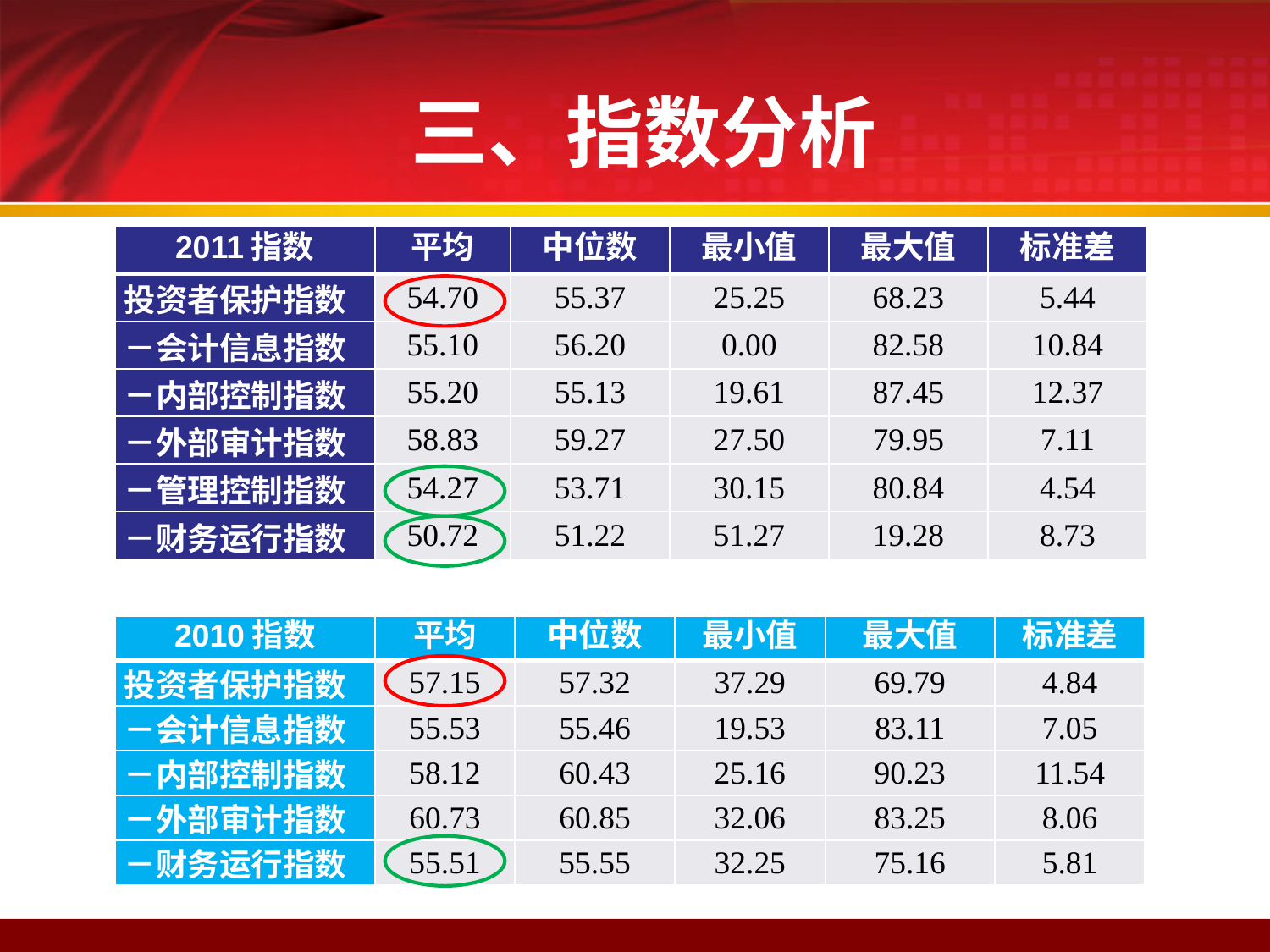

# 三、指数分析
| 2011指数 | 平均 | 中位数 | 最小值 | 最大值 | 标准差 |
| --- | --- | --- | --- | --- | --- |
| 投资者保护指数 | 54.70 | 55.37 | 25.25 | 68.23 | 5.44 |
| －会计信息指数 | 55.10 | 56.20 | 0.00 | 82.58 | 10.84 |
| －内部控制指数 | 55.20 | 55.13 | 19.61 | 87.45 | 12.37 |
| －外部审计指数 | 58.83 | 59.27 | 27.50 | 79.95 | 7.11 |
| －管理控制指数 | 54.27 | 53.71 | 30.15 | 80.84 | 4.54 |
| －财务运行指数 | 50.72 | 51.22 | 51.27 | 19.28 | 8.73 |

| 2010指数 | 平均 | 中位数 | 最小值 | 最大值 | 标准差 |
| --- | --- | --- | --- | --- | --- |
| 投资者保护指数 | 57.15 | 57.32 | 37.29 | 69.79 | 4.84 |
| －会计信息指数 | 55.53 | 55.46 | 19.53 | 83.11 | 7.05 |
| －内部控制指数 | 58.12 | 60.43 | 25.16 | 90.23 | 11.54 |
| －外部审计指数 | 60.73 | 60.85 | 32.06 | 83.25 | 8.06 |
| －财务运行指数 | 55.51 | 55.55 | 32.25 | 75.16 | 5.81 |